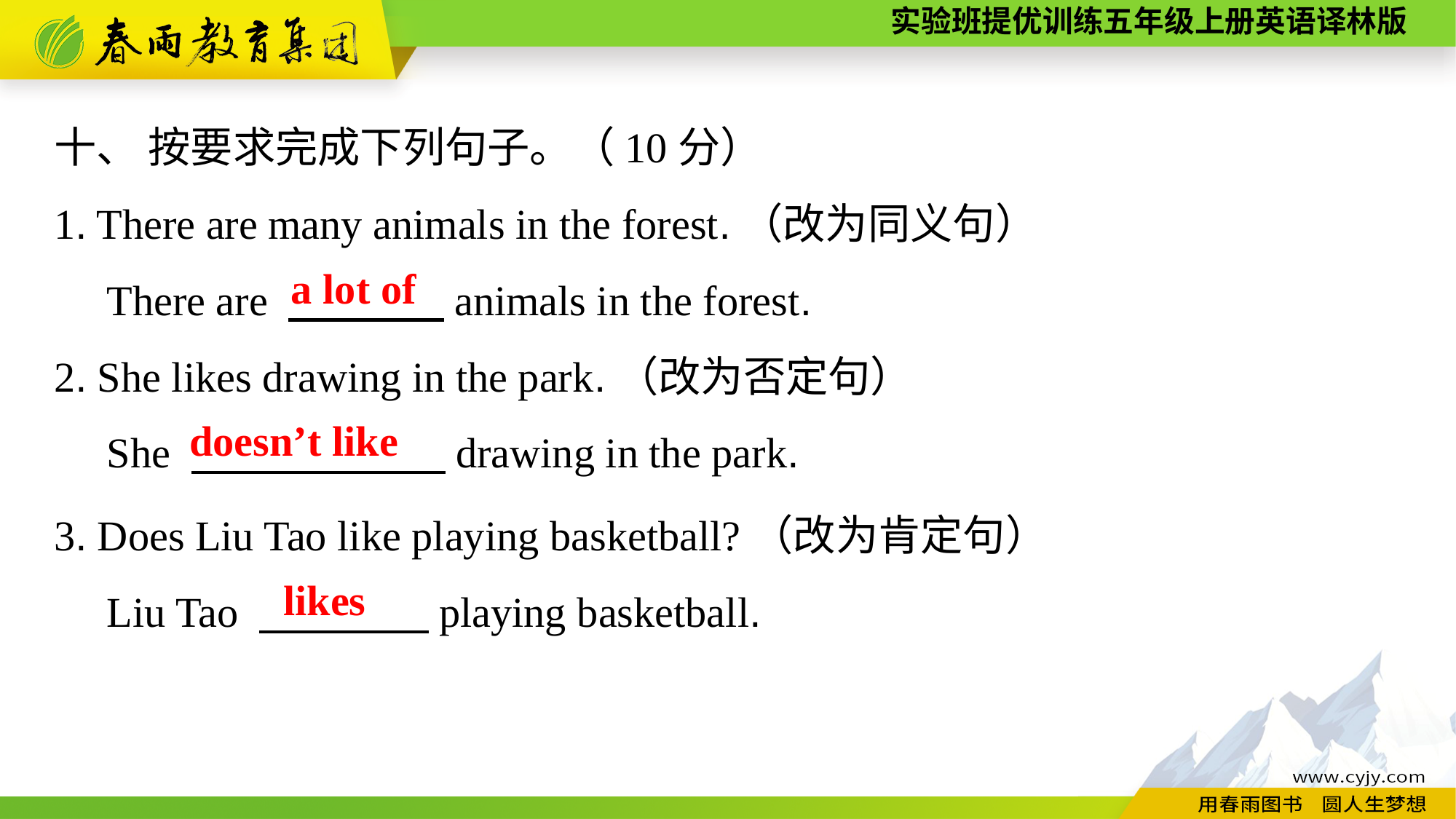

十、 按要求完成下列句子。（10分）
1. There are many animals in the forest.（改为同义句）
     There are 　　   　animals in the forest.
2. She likes drawing in the park.（改为否定句）
     She 　　　　　　drawing in the park.
a lot of
doesn’t like
3. Does Liu Tao like playing basketball?（改为肯定句）
     Liu Tao 　　　　playing basketball.
likes